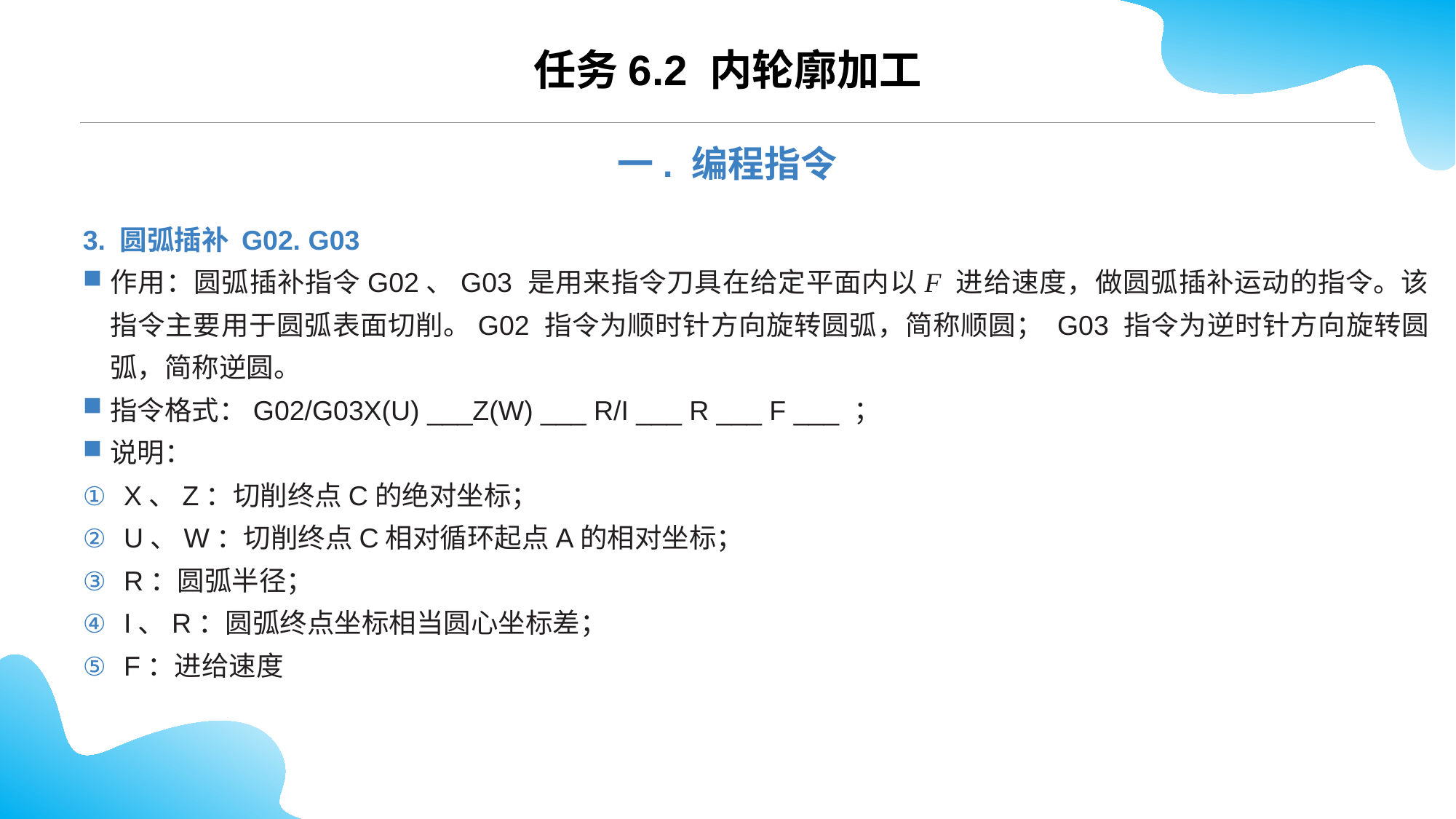

CONTENTS
任务6.2 内轮廓加工
一. 编程指令
3. 圆弧插补 G02. G03
作用：圆弧插补指令G02、G03 是用来指令刀具在给定平面内以F 进给速度，做圆弧插补运动的指令。该指令主要用于圆弧表面切削。G02 指令为顺时针方向旋转圆弧，简称顺圆； G03 指令为逆时针方向旋转圆弧，简称逆圆。
指令格式：G02/G03X(U) ___Z(W) ___ R/I ___ R ___ F ___ ；
说明：
X、Z：切削终点C的绝对坐标；
U、W：切削终点C相对循环起点A的相对坐标；
R：圆弧半径；
I、R：圆弧终点坐标相当圆心坐标差；
F：进给速度